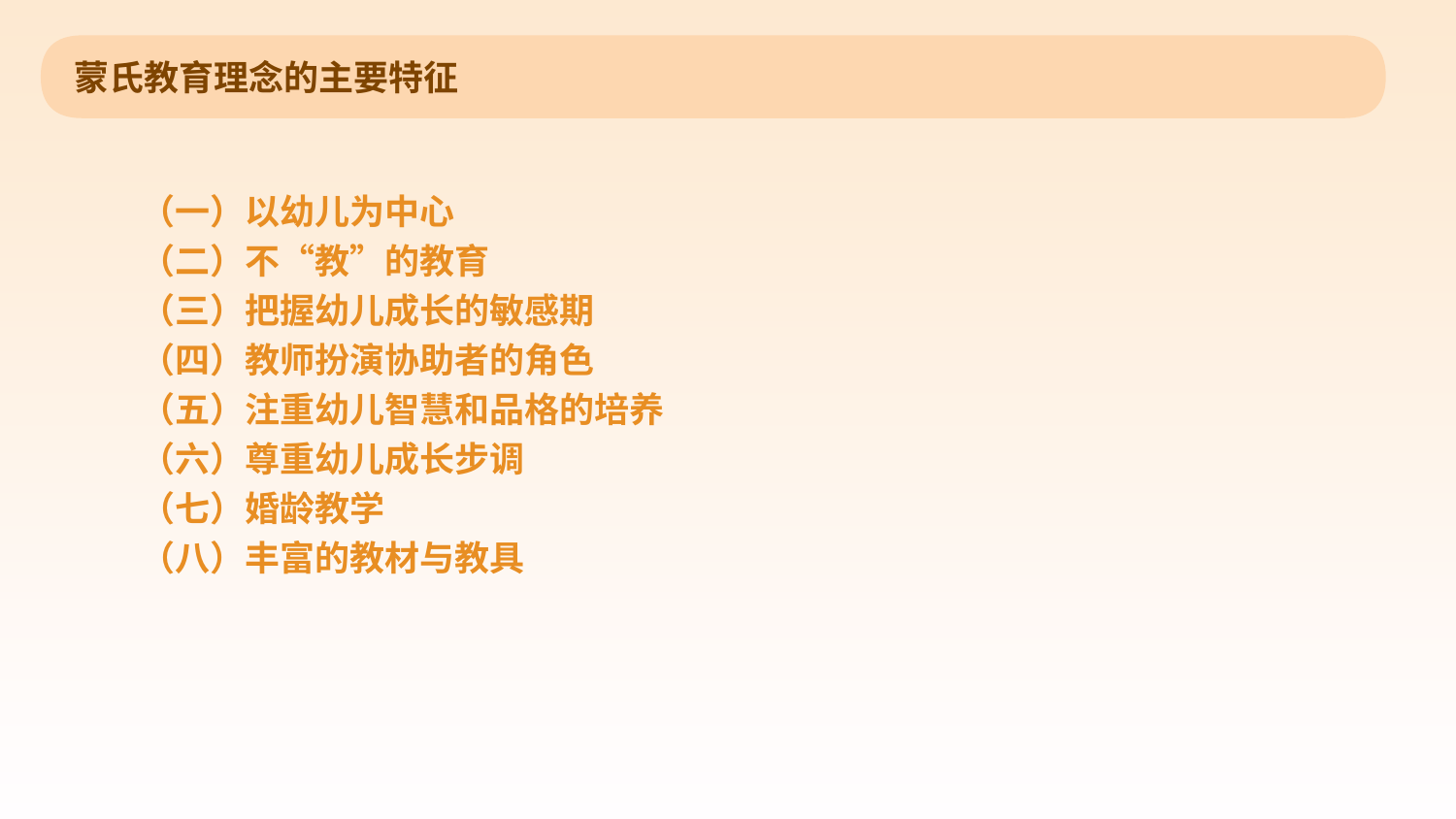

蒙氏教育理念的主要特征
（一）以幼儿为中心
（二）不“教”的教育
（三）把握幼儿成长的敏感期
（四）教师扮演协助者的角色
（五）注重幼儿智慧和品格的培养
（六）尊重幼儿成长步调
（七）婚龄教学
（八）丰富的教材与教具